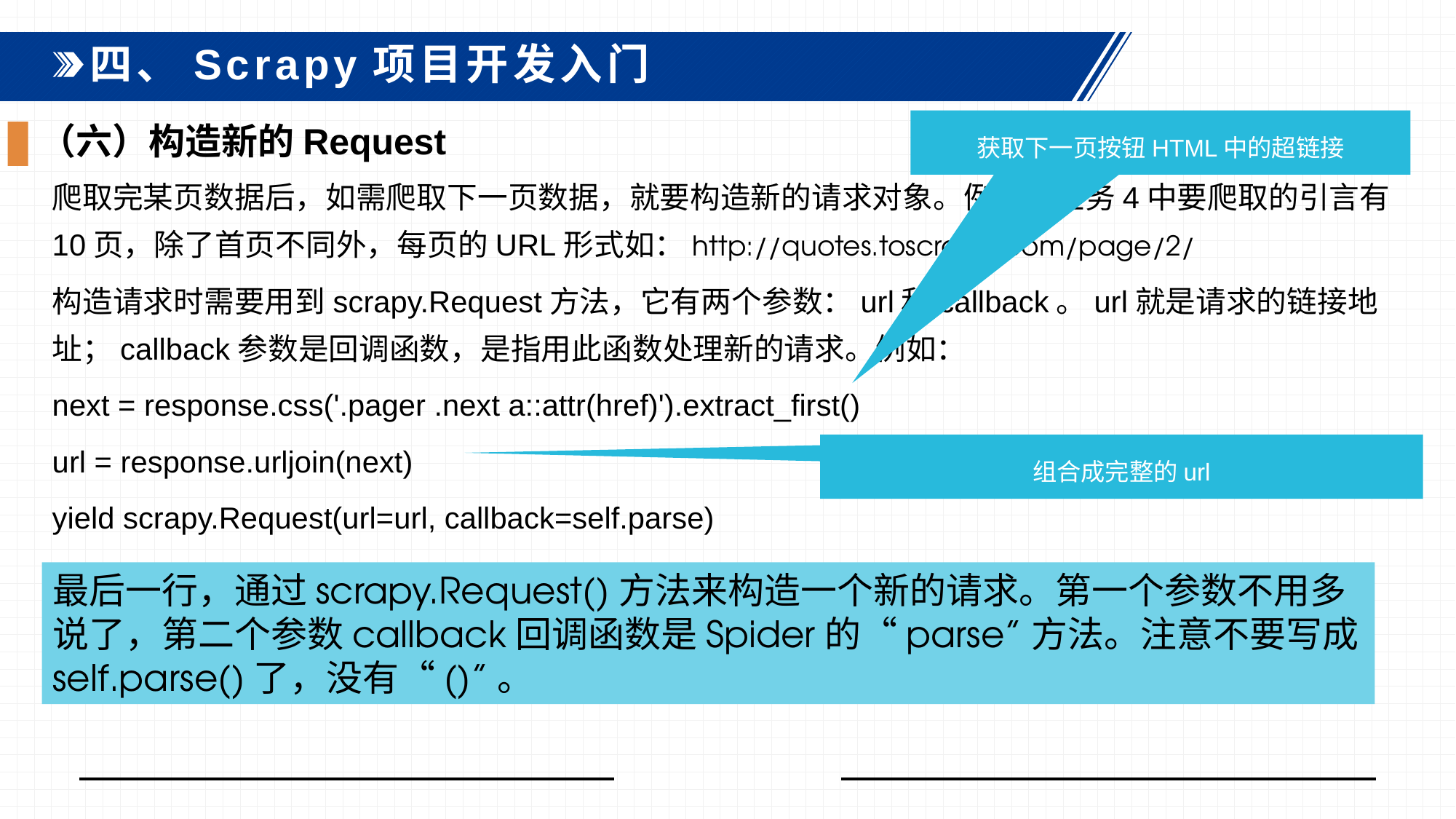

四、Scrapy项目开发入门
获取下一页按钮HTML中的超链接
（六）构造新的Request
爬取完某页数据后，如需爬取下一页数据，就要构造新的请求对象。例如在任务4中要爬取的引言有10页，除了首页不同外，每页的URL形式如：http://quotes.toscrape.com/page/2/
构造请求时需要用到scrapy.Request方法，它有两个参数：url和callback。url就是请求的链接地址；callback参数是回调函数，是指用此函数处理新的请求。例如：
next = response.css('.pager .next a::attr(href)').extract_first()
url = response.urljoin(next)
yield scrapy.Request(url=url, callback=self.parse)

组合成完整的url
最后一行，通过scrapy.Request()方法来构造一个新的请求。第一个参数不用多说了，第二个参数callback回调函数是Spider的“parse”方法。注意不要写成self.parse()了，没有“()”。